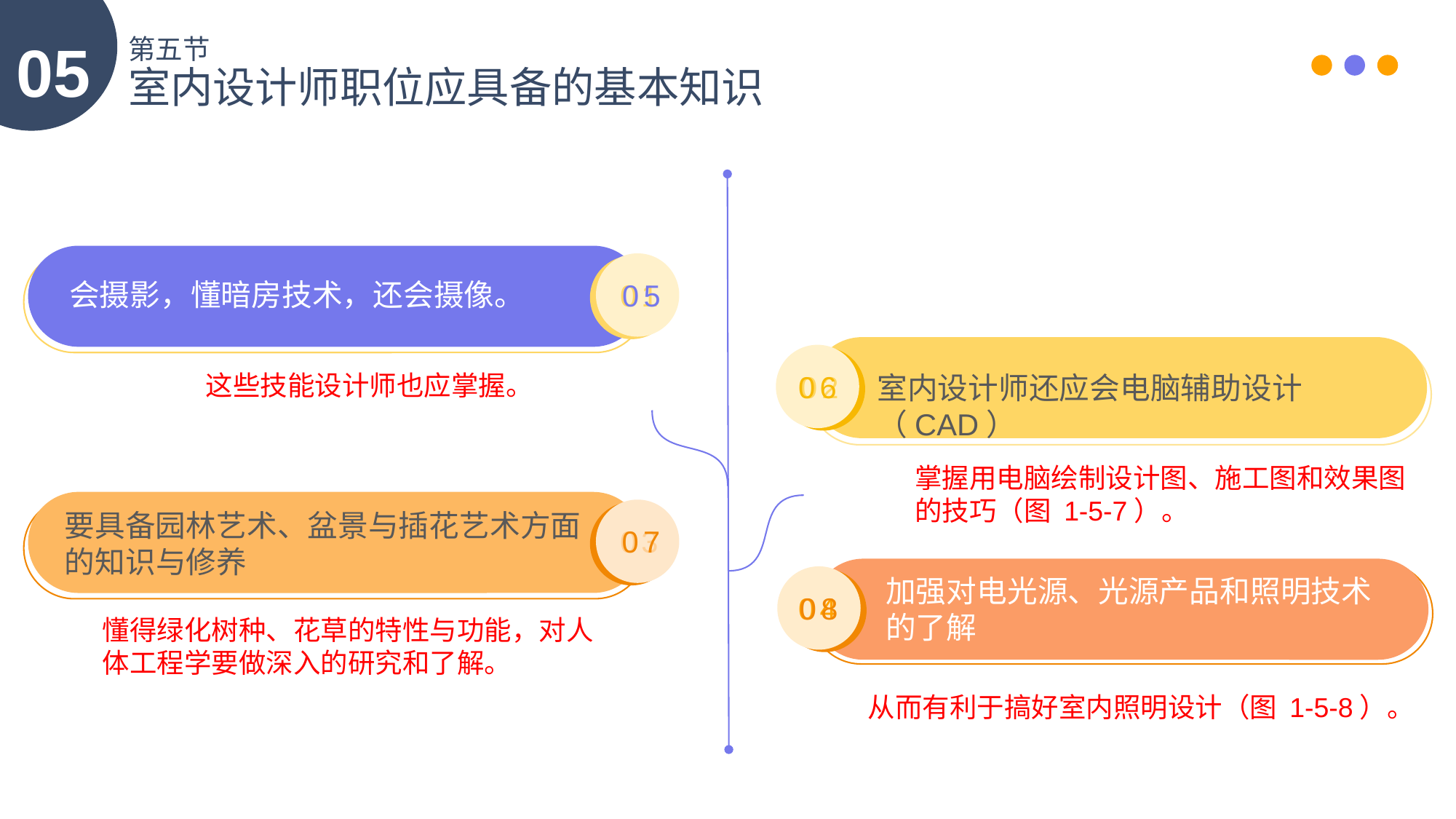

05
第五节
室内设计师职位应具备的基本知识

会摄影，懂暗房技术，还会摄像。
01
05

这些技能设计师也应掌握。
06
02
室内设计师还应会电脑辅助设计（CAD）
掌握用电脑绘制设计图、施工图和效果图的技巧（图 1-5-7）。

要具备园林艺术、盆景与插花艺术方面的知识与修养

03
07

加强对电光源、光源产品和照明技术的了解

04
08
懂得绿化树种、花草的特性与功能，对人体工程学要做深入的研究和了解。
从而有利于搞好室内照明设计（图 1-5-8）。